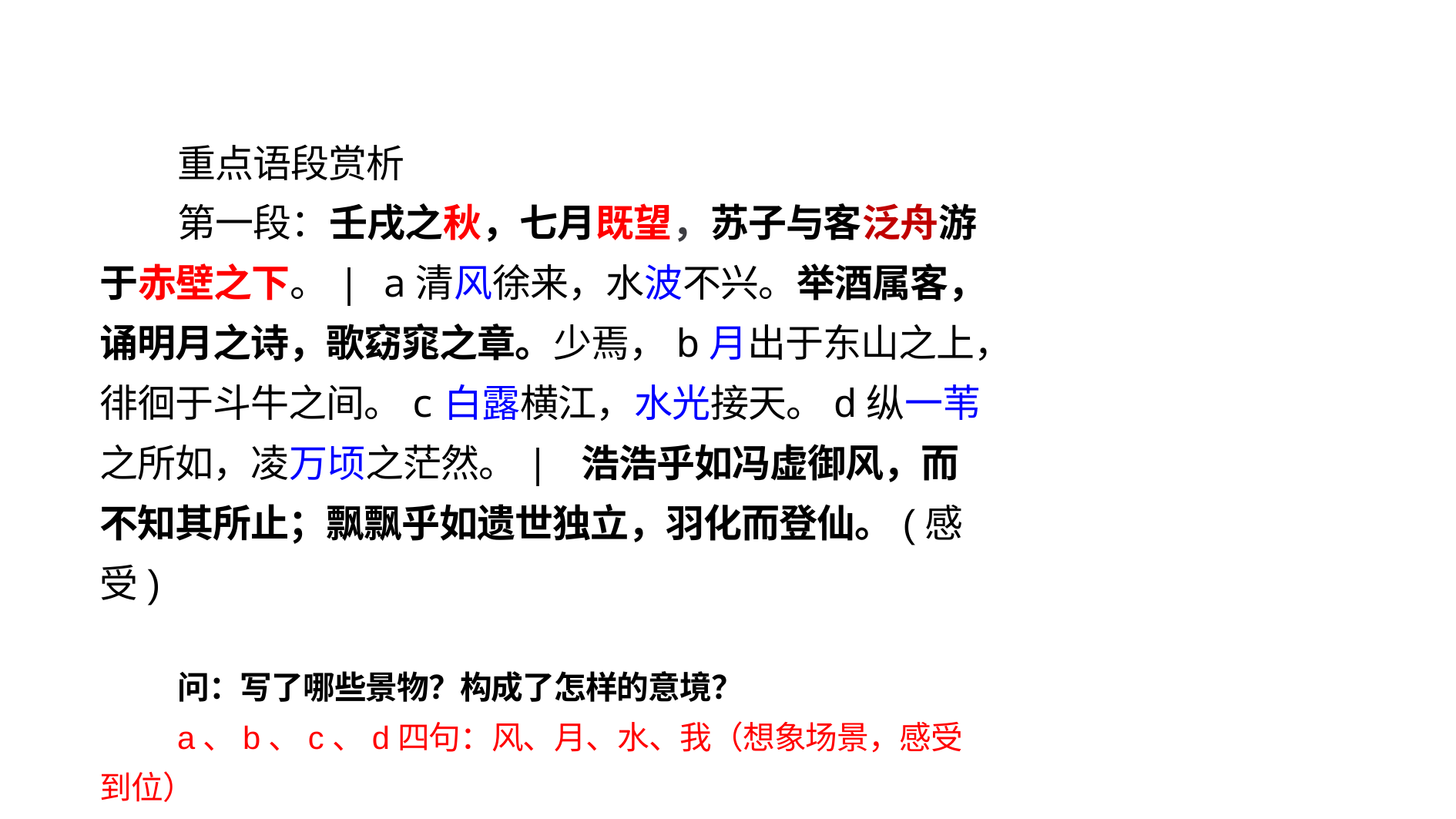

重点语段赏析
第一段：壬戌之秋，七月既望，苏子与客泛舟游于赤壁之下。| a清风徐来，水波不兴。举酒属客，诵明月之诗，歌窈窕之章。少焉，b月出于东山之上，徘徊于斗牛之间。c白露横江，水光接天。d纵一苇之所如，凌万顷之茫然。| 浩浩乎如冯虚御风，而不知其所止；飘飘乎如遗世独立，羽化而登仙。(感受)

问：写了哪些景物？构成了怎样的意境？
a、b、c、d四句：风、月、水、我（想象场景，感受到位）
提醒留意：叙事与写景的交错融合（学写）